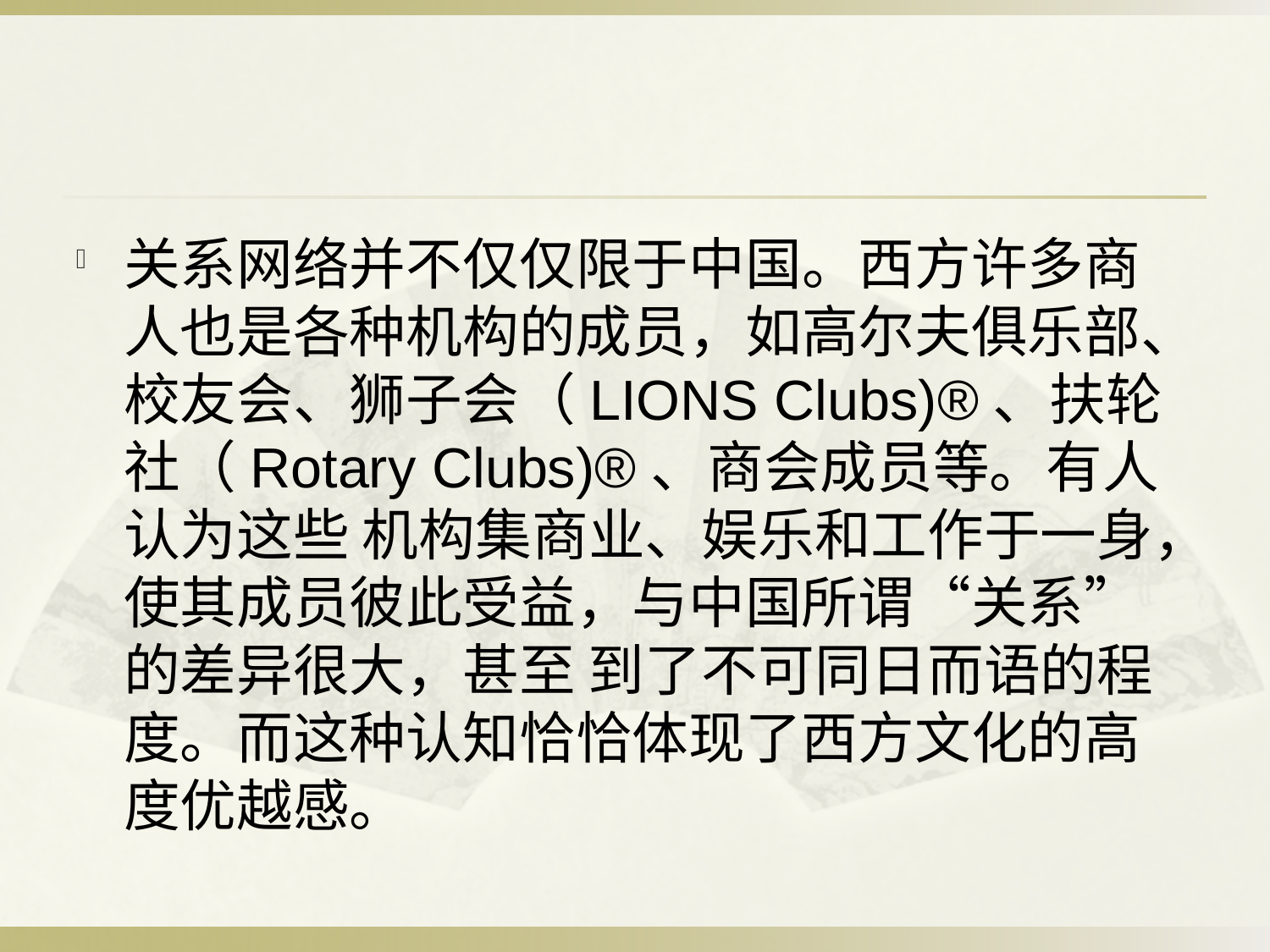

#
关系网络并不仅仅限于中国。西方许多商人也是各种机构的成员，如高尔夫俱乐部、校友会、狮子会（LIONS Clubs)®、扶轮社（Rotary Clubs)®、商会成员等。有人认为这些 机构集商业、娱乐和工作于一身，使其成员彼此受益，与中国所谓“关系”的差异很大，甚至 到了不可同日而语的程度。而这种认知恰恰体现了西方文化的高度优越感。